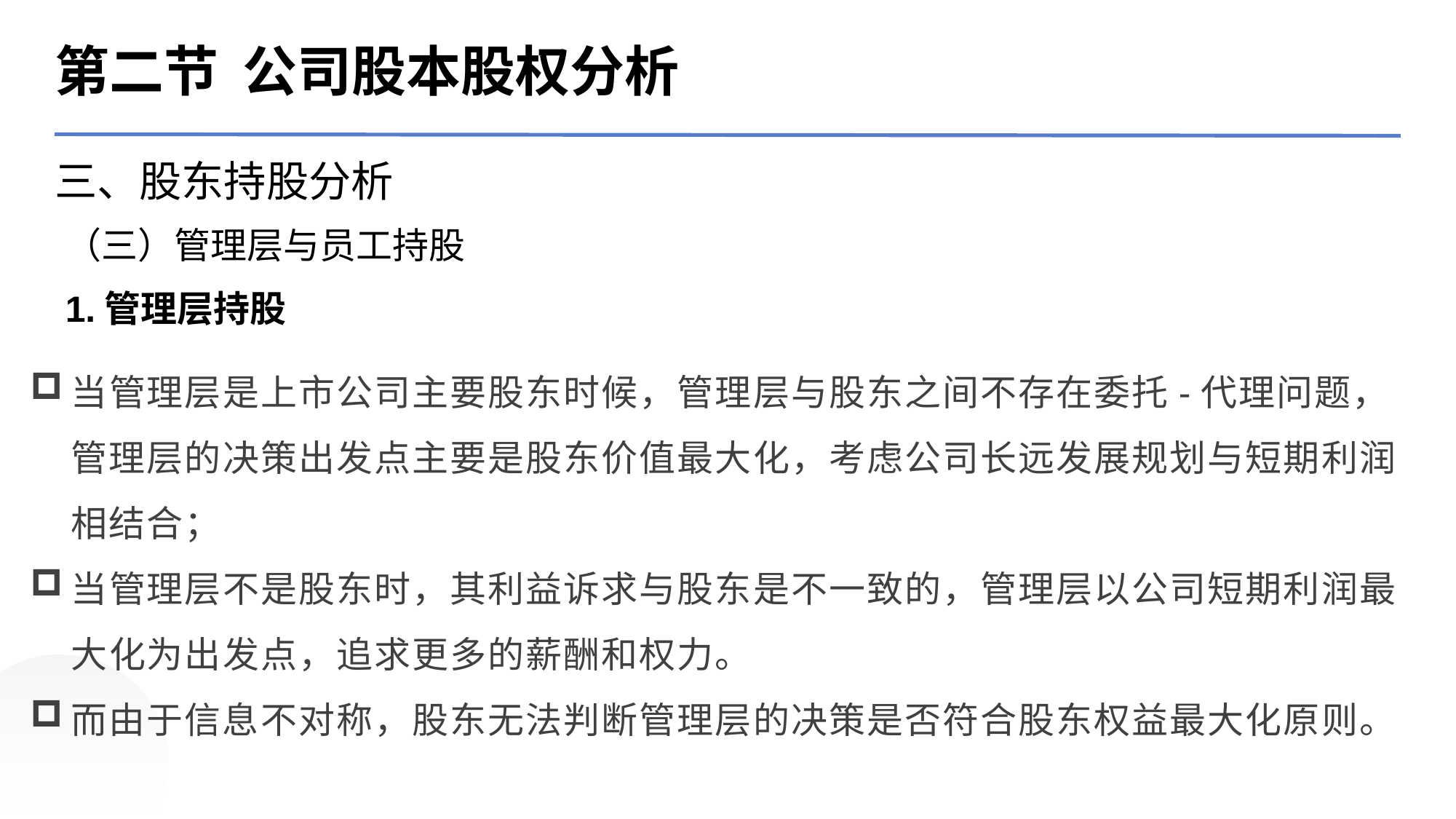

第二节  公司股本股权分析
三、股东持股分析

（三）管理层与员工持股
当管理层是上市公司主要股东时候，管理层与股东之间不存在委托-代理问题，管理层的决策出发点主要是股东价值最大化，考虑公司长远发展规划与短期利润相结合；
当管理层不是股东时，其利益诉求与股东是不一致的，管理层以公司短期利润最大化为出发点，追求更多的薪酬和权力。
而由于信息不对称，股东无法判断管理层的决策是否符合股东权益最大化原则。
1.管理层持股

39